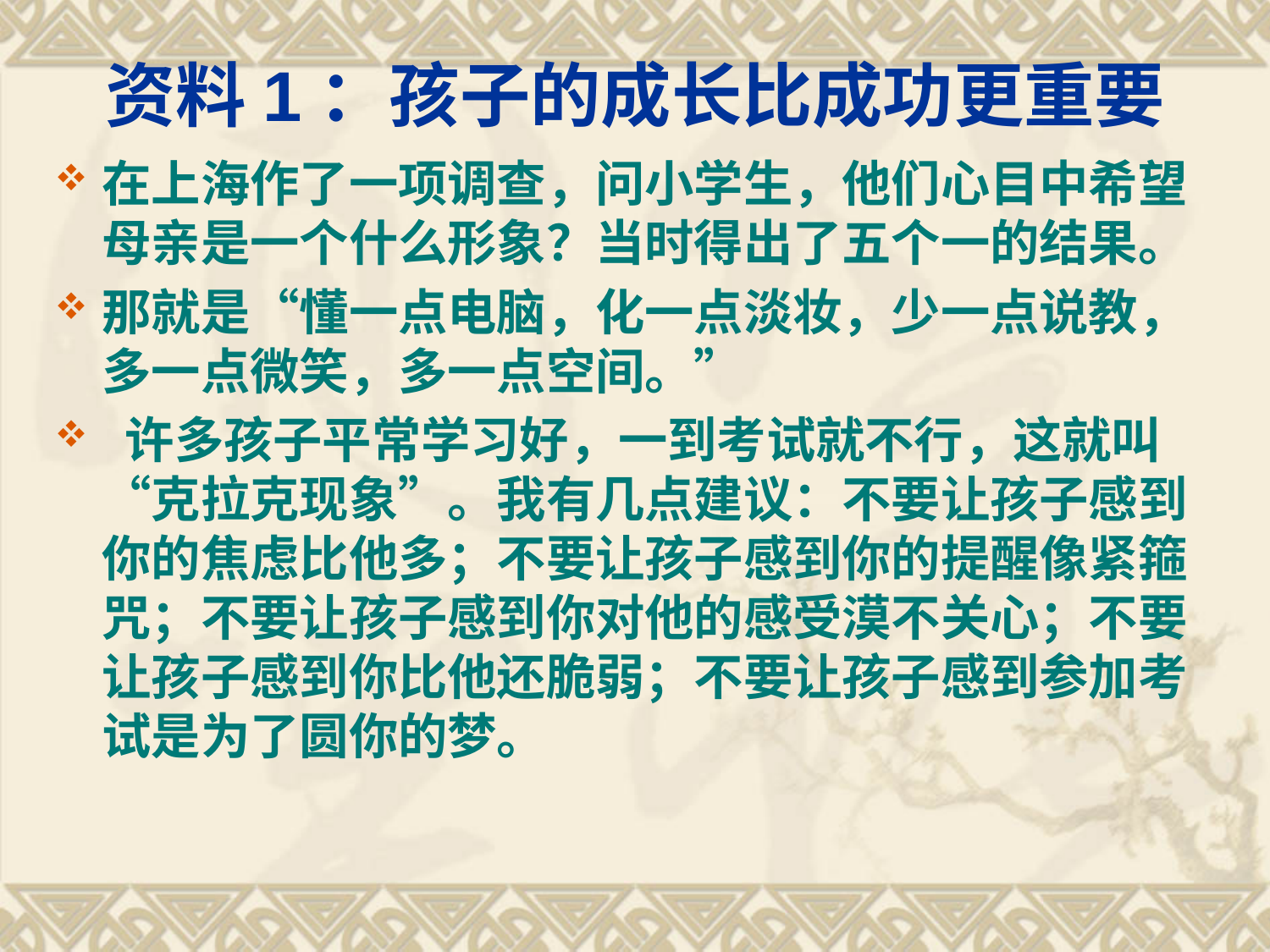

# 资料1：孩子的成长比成功更重要
在上海作了一项调查，问小学生，他们心目中希望母亲是一个什么形象？当时得出了五个一的结果。
那就是“懂一点电脑，化一点淡妆，少一点说教，多一点微笑，多一点空间。”
 许多孩子平常学习好，一到考试就不行，这就叫“克拉克现象”。我有几点建议：不要让孩子感到你的焦虑比他多；不要让孩子感到你的提醒像紧箍咒；不要让孩子感到你对他的感受漠不关心；不要让孩子感到你比他还脆弱；不要让孩子感到参加考试是为了圆你的梦。